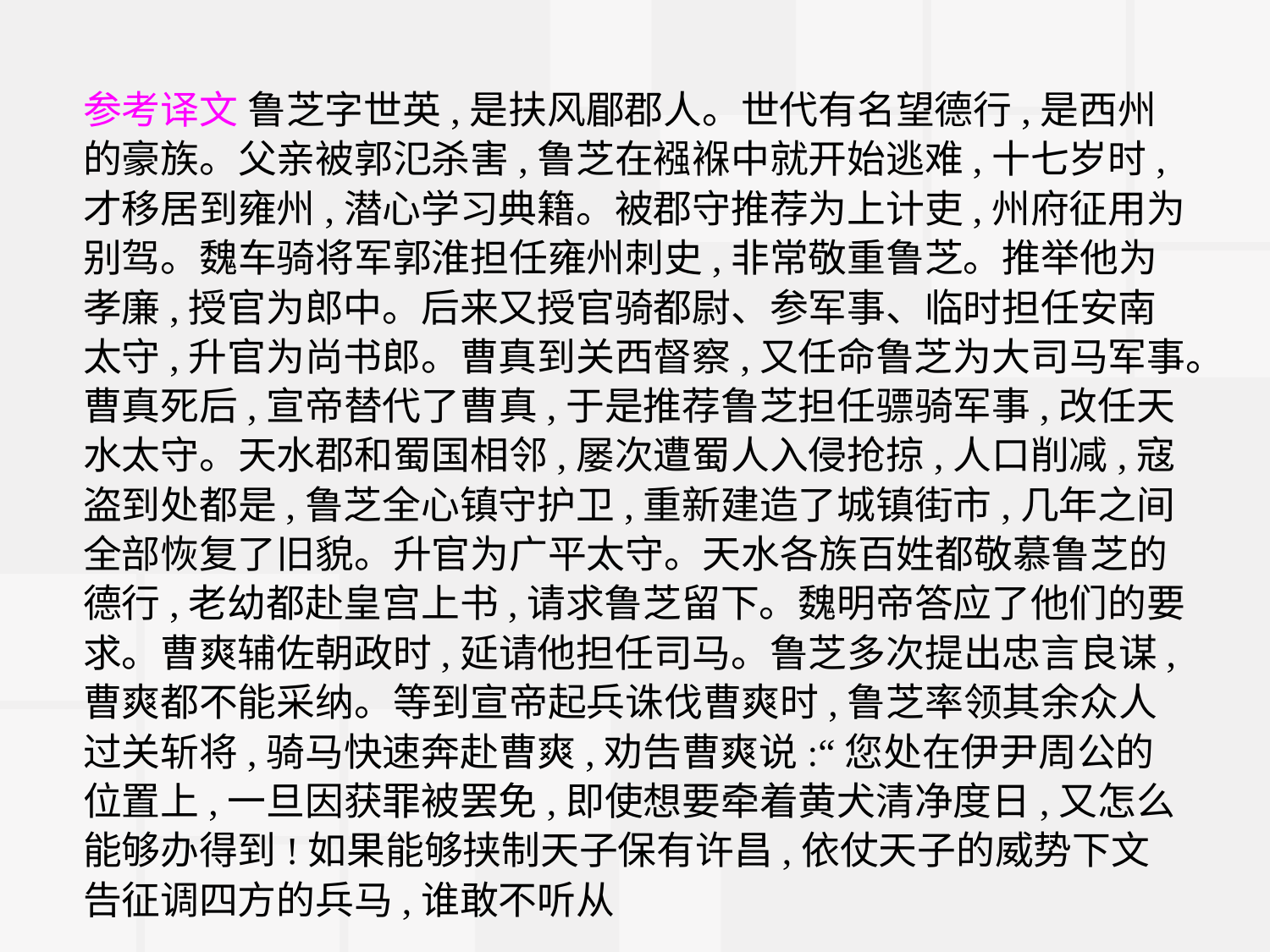

参考译文 鲁芝字世英,是扶风郿郡人。世代有名望德行,是西州的豪族。父亲被郭氾杀害,鲁芝在襁褓中就开始逃难,十七岁时,才移居到雍州,潜心学习典籍。被郡守推荐为上计吏,州府征用为别驾。魏车骑将军郭淮担任雍州刺史,非常敬重鲁芝。推举他为孝廉,授官为郎中。后来又授官骑都尉、参军事、临时担任安南太守,升官为尚书郎。曹真到关西督察,又任命鲁芝为大司马军事。曹真死后,宣帝替代了曹真,于是推荐鲁芝担任骠骑军事,改任天水太守。天水郡和蜀国相邻,屡次遭蜀人入侵抢掠,人口削减,寇盗到处都是,鲁芝全心镇守护卫,重新建造了城镇街市,几年之间全部恢复了旧貌。升官为广平太守。天水各族百姓都敬慕鲁芝的德行,老幼都赴皇宫上书,请求鲁芝留下。魏明帝答应了他们的要求。曹爽辅佐朝政时,延请他担任司马。鲁芝多次提出忠言良谋,曹爽都不能采纳。等到宣帝起兵诛伐曹爽时,鲁芝率领其余众人过关斩将,骑马快速奔赴曹爽,劝告曹爽说:“您处在伊尹周公的位置上,一旦因获罪被罢免,即使想要牵着黄犬清净度日,又怎么能够办得到!如果能够挟制天子保有许昌,依仗天子的威势下文告征调四方的兵马,谁敢不听从